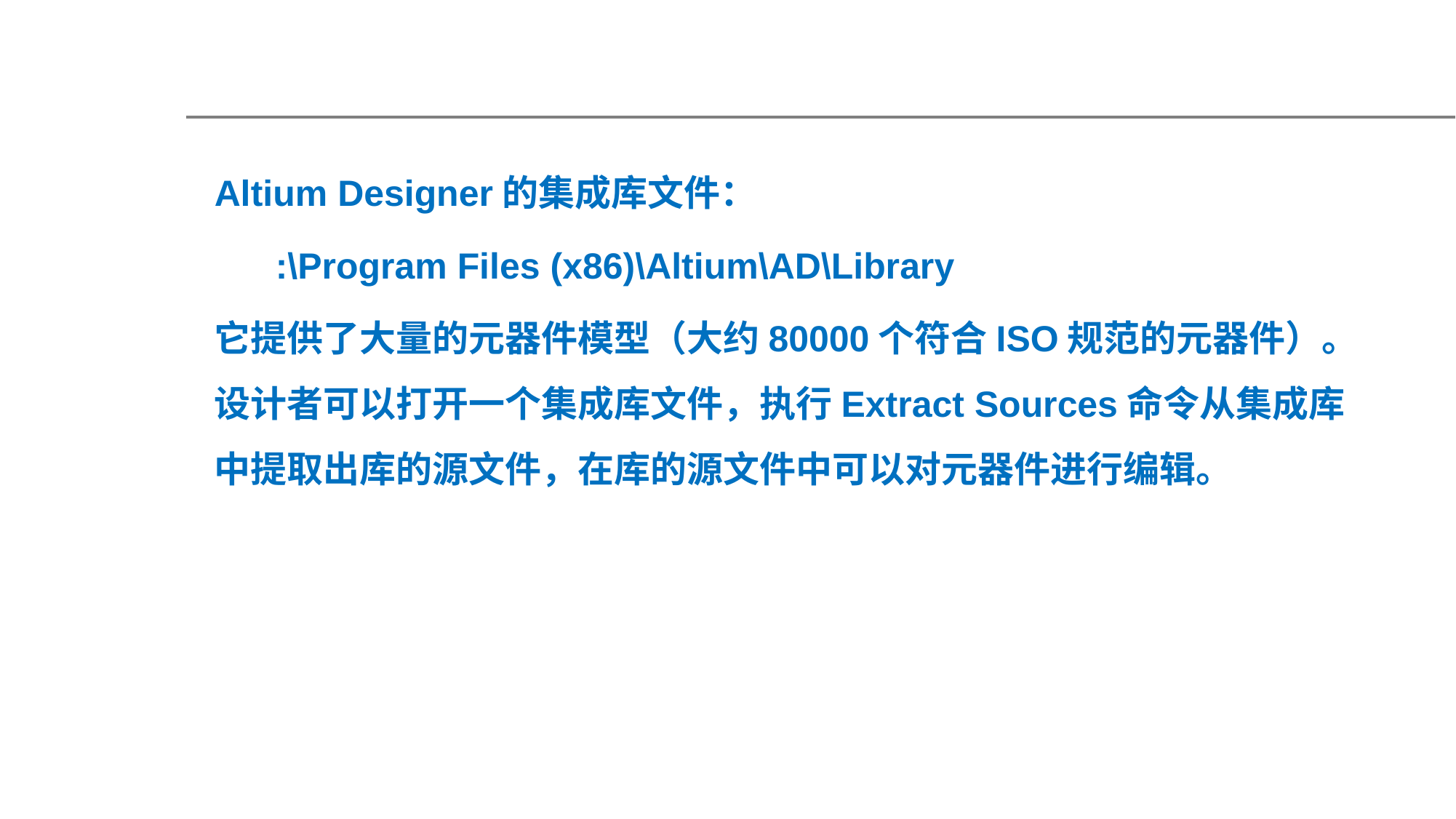

Altium Designer的集成库文件：
      :\Program Files (x86)\Altium\AD\Library
它提供了大量的元器件模型（大约80000个符合ISO规范的元器件）。设计者可以打开一个集成库文件，执行Extract Sources命令从集成库中提取出库的源文件，在库的源文件中可以对元器件进行编辑。